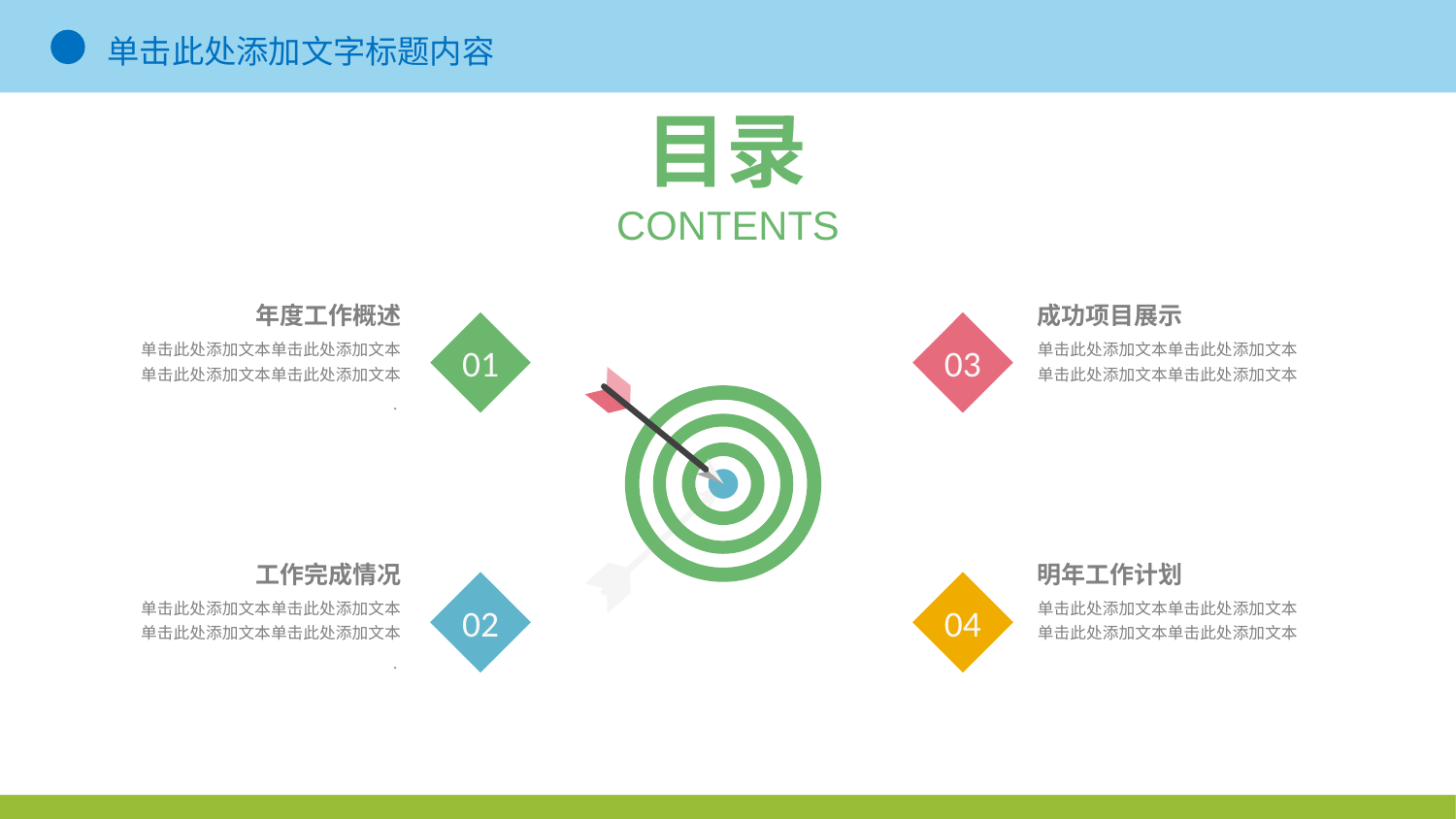

目录
CONTENTS
成功项目展示
单击此处添加文本单击此处添加文本
单击此处添加文本单击此处添加文本
年度工作概述
单击此处添加文本单击此处添加文本
单击此处添加文本单击此处添加文本
.
01
03

明年工作计划
单击此处添加文本单击此处添加文本
单击此处添加文本单击此处添加文本
工作完成情况
单击此处添加文本单击此处添加文本
单击此处添加文本单击此处添加文本
.
02
04